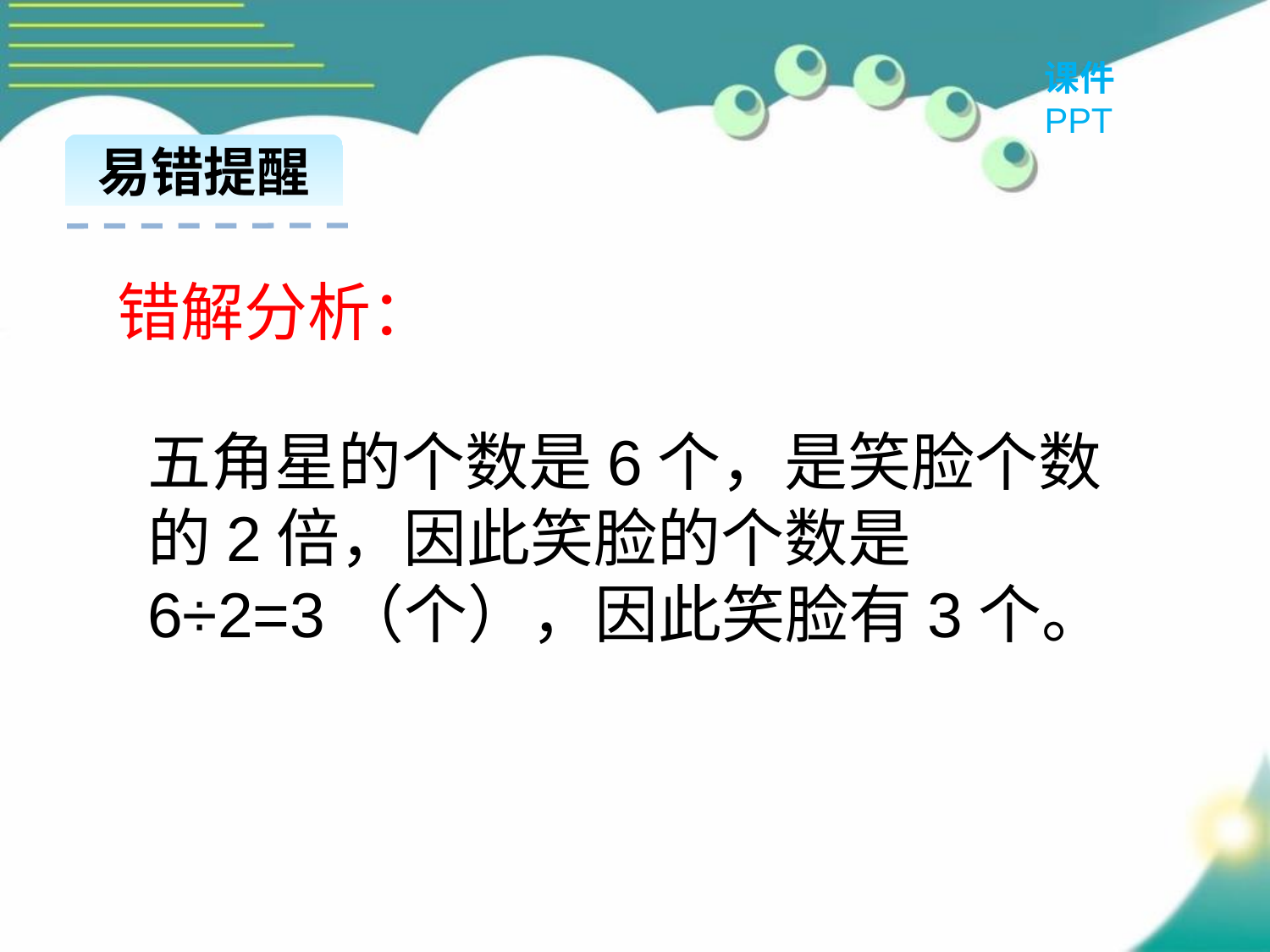

课件PPT
易错提醒

错解分析：
五角星的个数是6个，是笑脸个数的2倍，因此笑脸的个数是6÷2=3（个），因此笑脸有3个。